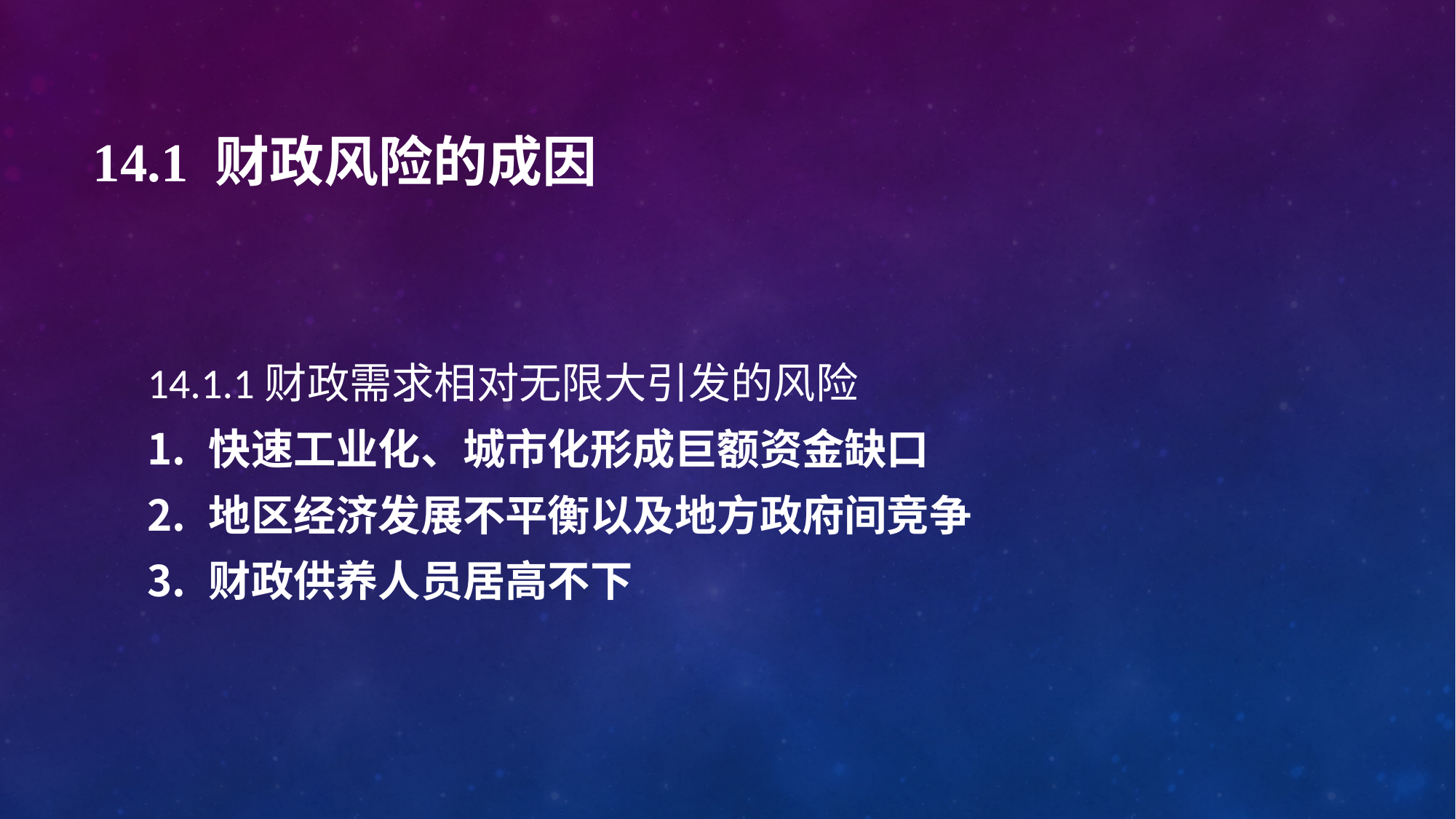

# 14.1 财政风险的成因
14.1.1财政需求相对无限大引发的风险
快速工业化、城市化形成巨额资金缺口
地区经济发展不平衡以及地方政府间竞争
财政供养人员居高不下